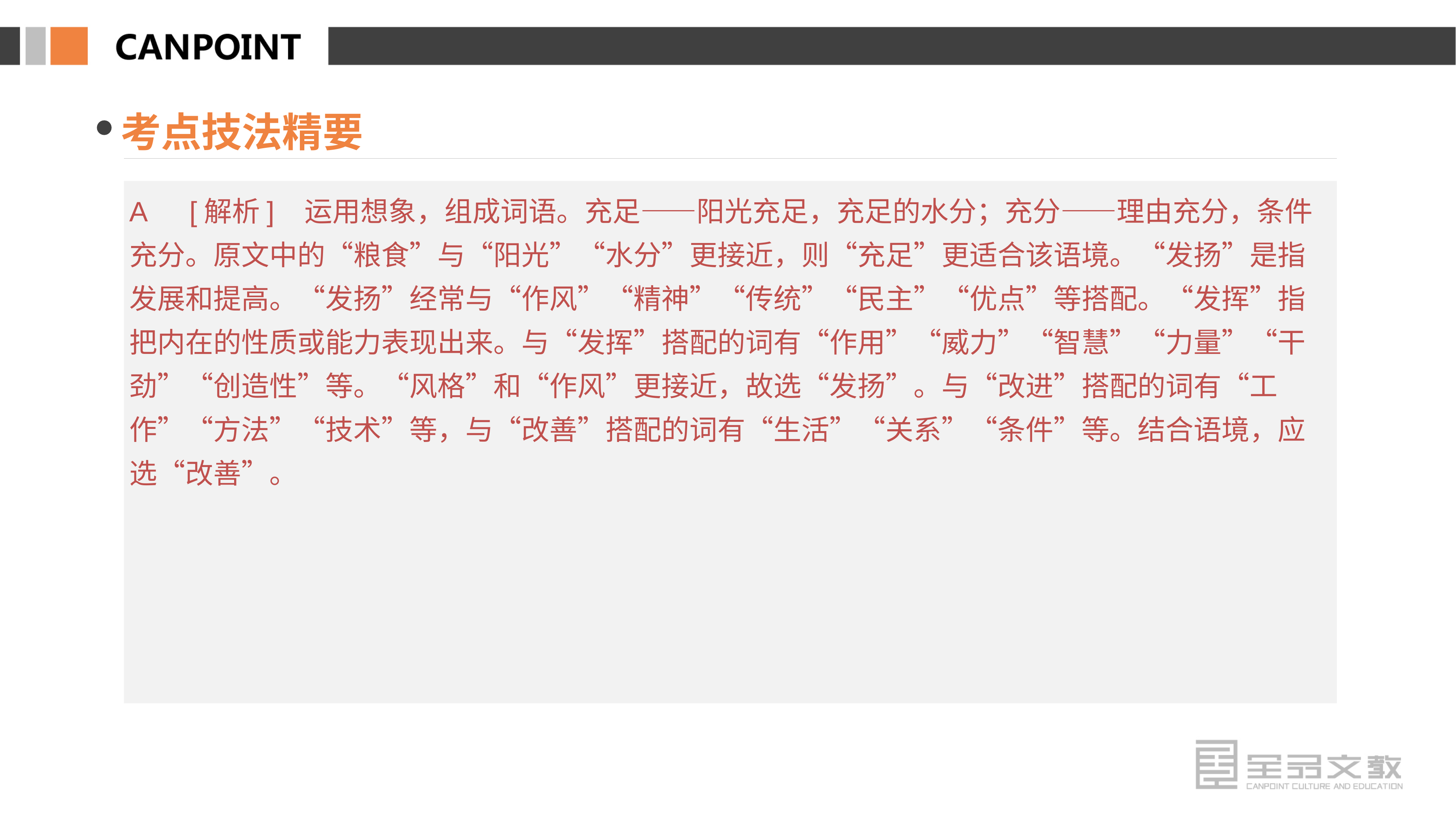

考点技法精要

A　[解析]   运用想象，组成词语。充足——阳光充足，充足的水分；充分——理由充分，条件充分。原文中的“粮食”与“阳光”“水分”更接近，则“充足”更适合该语境。“发扬”是指发展和提高。“发扬”经常与“作风”“精神”“传统”“民主”“优点”等搭配。“发挥”指把内在的性质或能力表现出来。与“发挥”搭配的词有“作用”“威力”“智慧”“力量”“干劲”“创造性”等。“风格”和“作风”更接近，故选“发扬”。与“改进”搭配的词有“工作”“方法”“技术”等，与“改善”搭配的词有“生活”“关系”“条件”等。结合语境，应选“改善”。